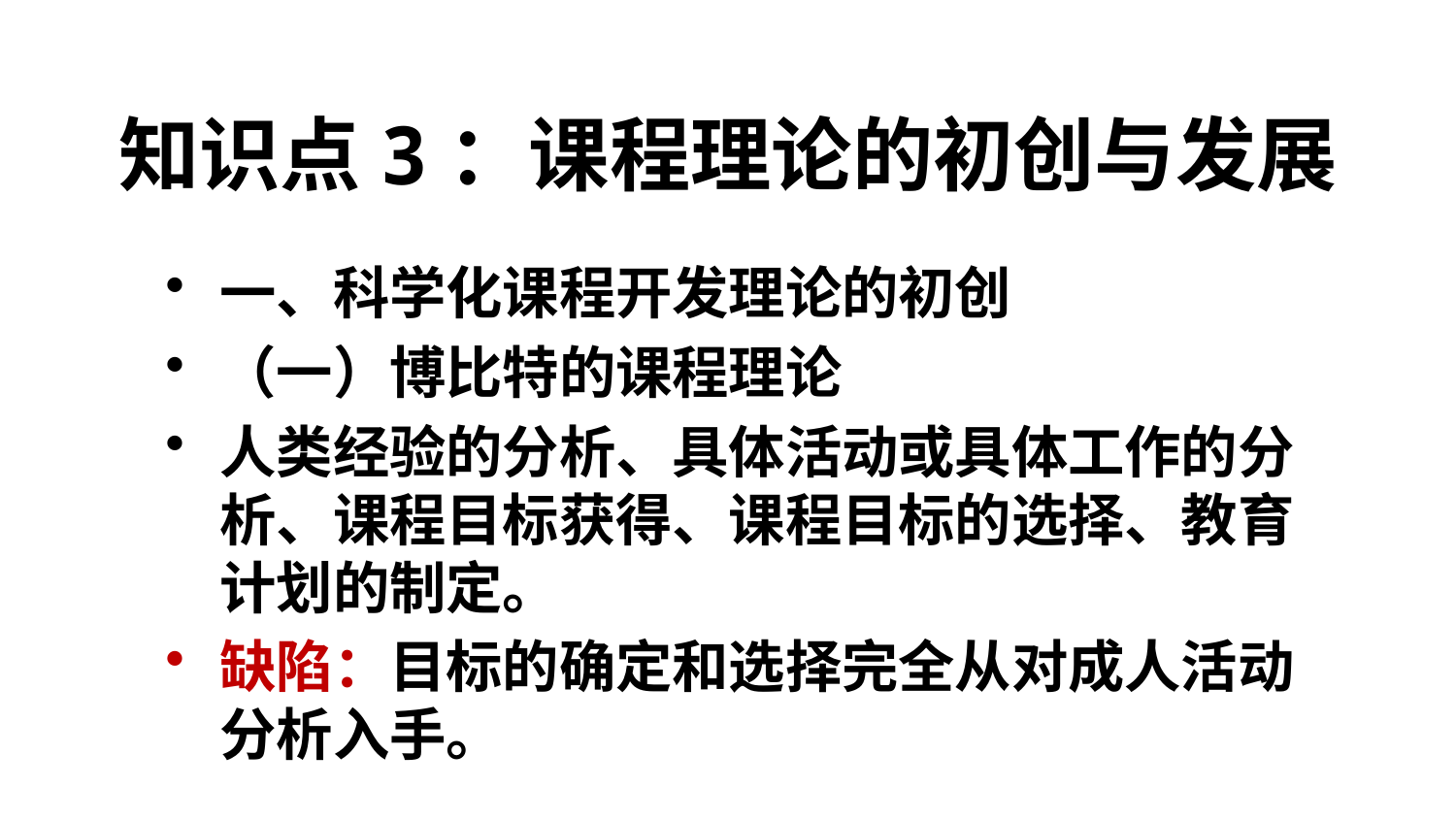

# 知识点3：课程理论的初创与发展
一、科学化课程开发理论的初创
（一）博比特的课程理论
人类经验的分析、具体活动或具体工作的分析、课程目标获得、课程目标的选择、教育计划的制定。
缺陷：目标的确定和选择完全从对成人活动分析入手。